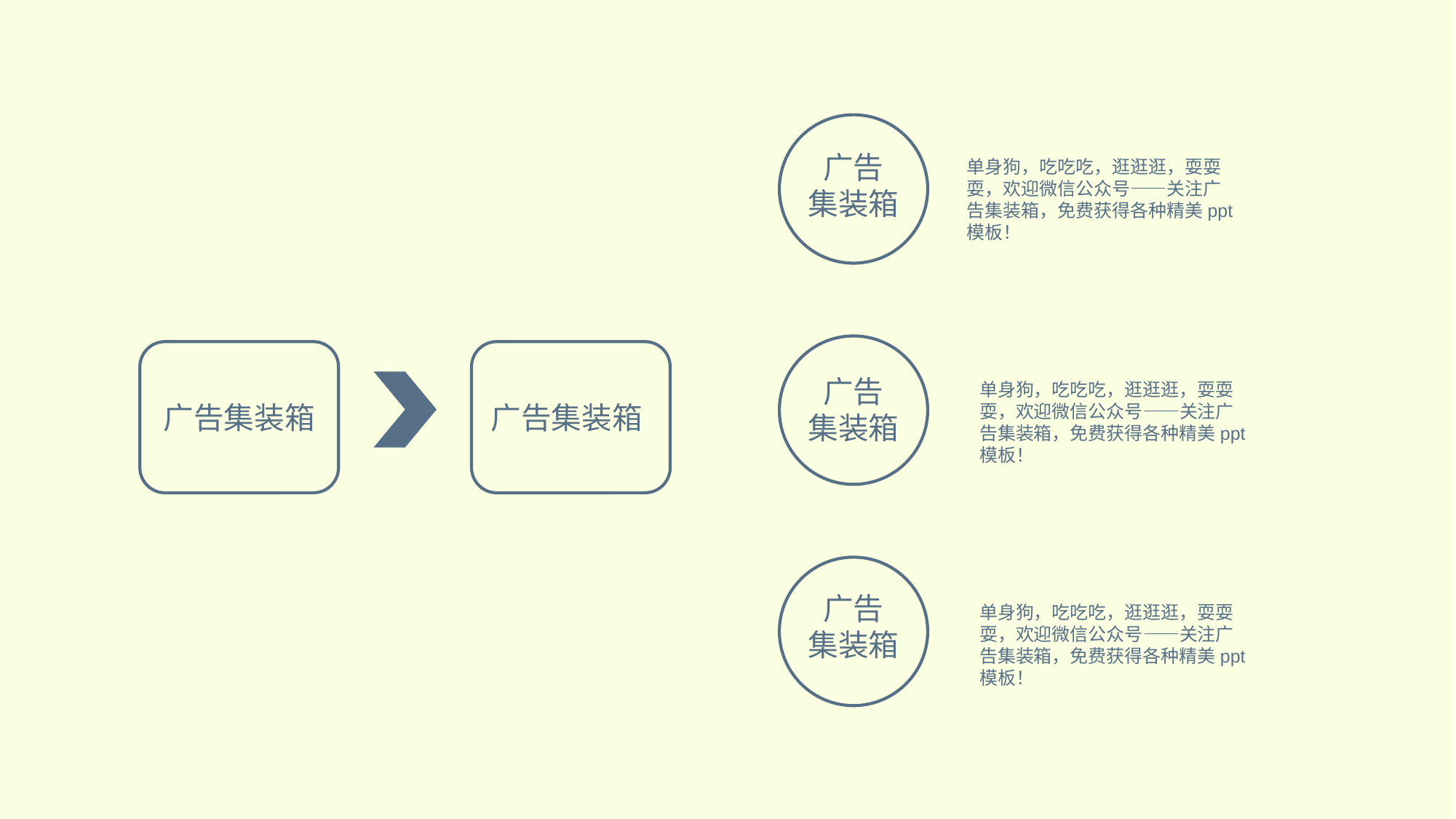

广告
集装箱
单身狗，吃吃吃，逛逛逛，耍耍耍，欢迎微信公众号——关注广告集装箱，免费获得各种精美ppt模板！

广告
集装箱
单身狗，吃吃吃，逛逛逛，耍耍耍，欢迎微信公众号——关注广告集装箱，免费获得各种精美ppt模板！

广告集装箱
广告集装箱

广告
集装箱
单身狗，吃吃吃，逛逛逛，耍耍耍，欢迎微信公众号——关注广告集装箱，免费获得各种精美ppt模板！